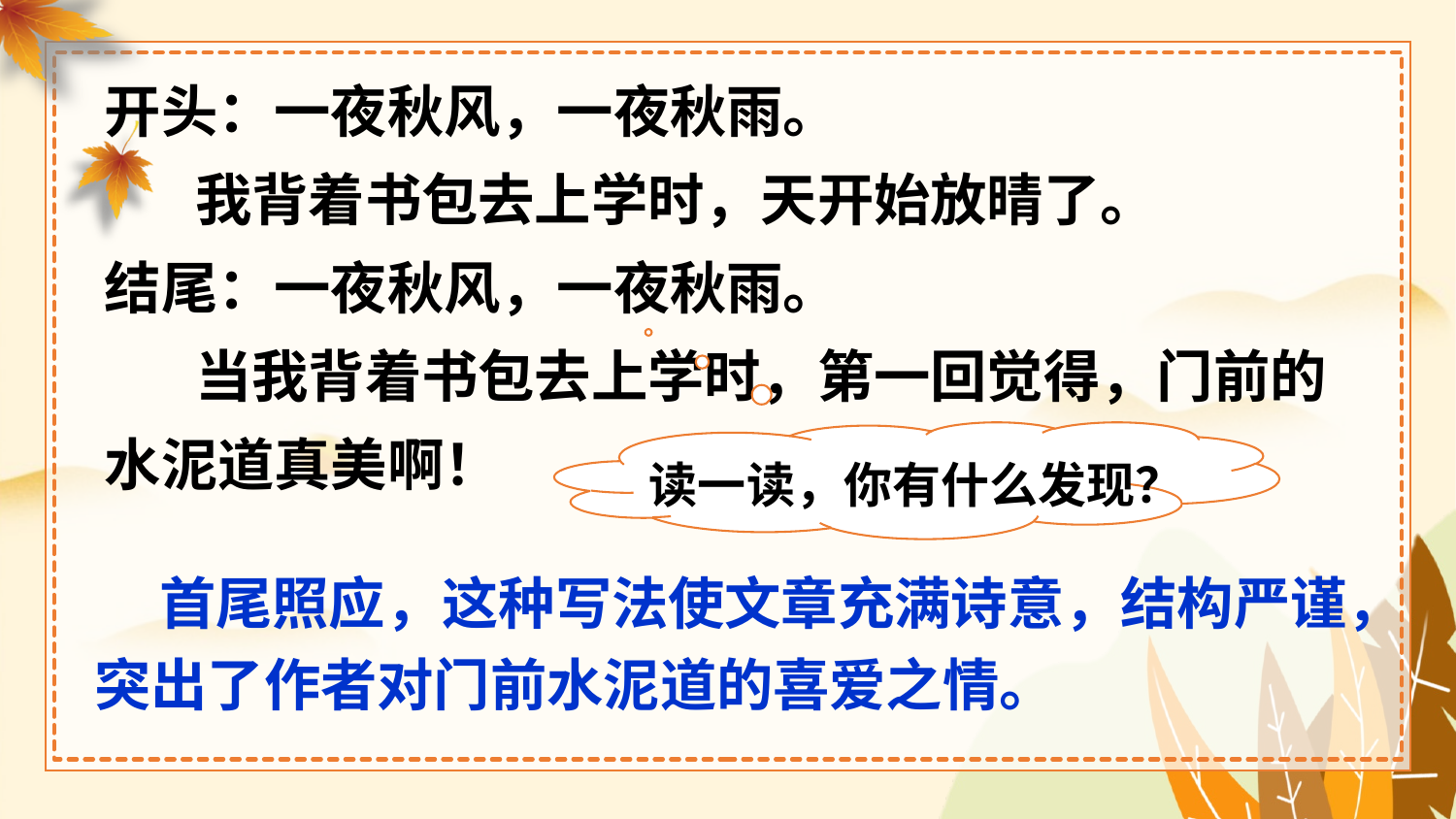

开头：一夜秋风，一夜秋雨。
      我背着书包去上学时，天开始放晴了。
结尾：一夜秋风，一夜秋雨。
      当我背着书包去上学时，第一回觉得，门前的水泥道真美啊！

读一读，你有什么发现？
    首尾照应，这种写法使文章充满诗意，结构严谨，突出了作者对门前水泥道的喜爱之情。